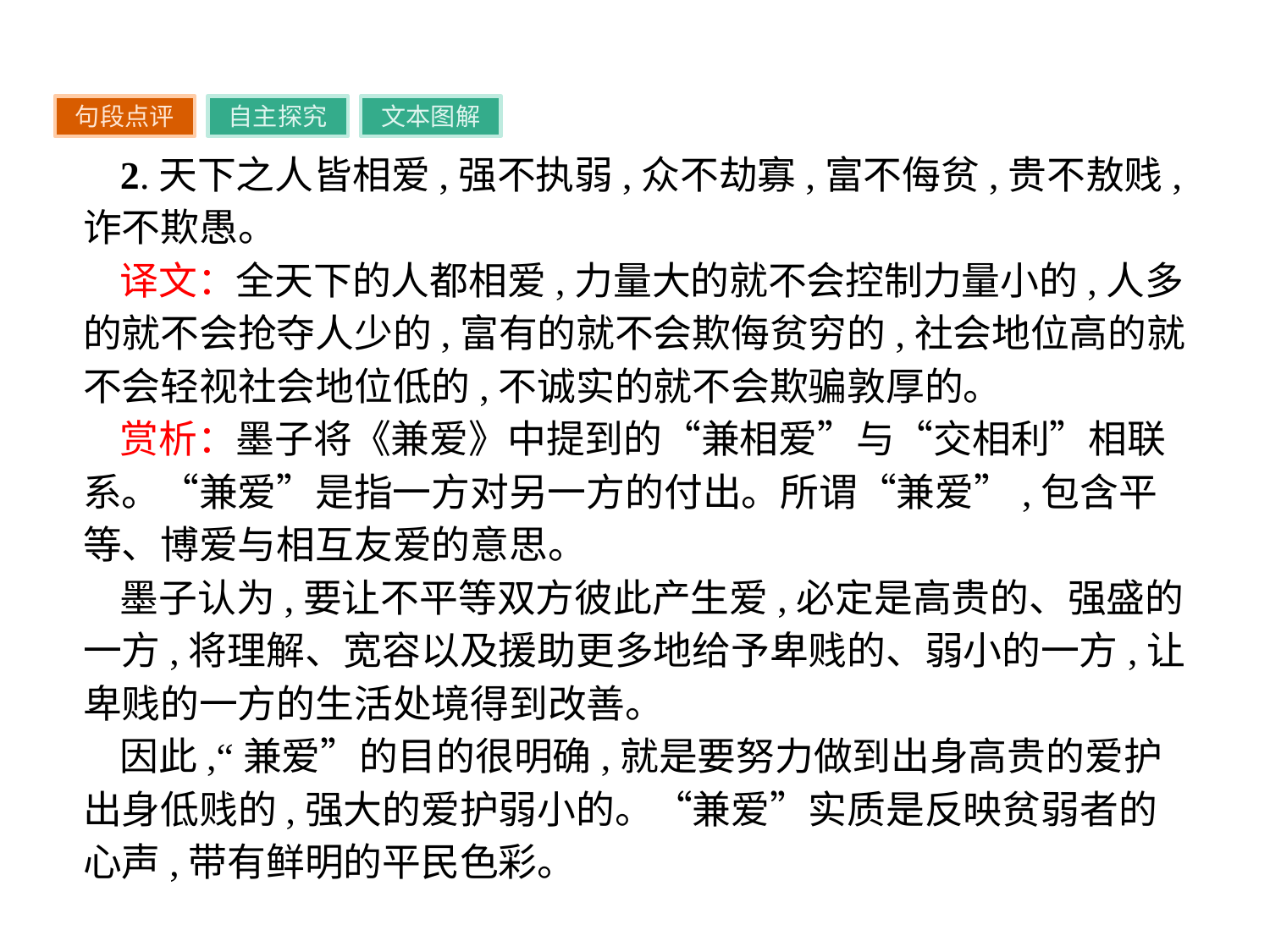

句段点评
自主探究
文本图解
2.天下之人皆相爱,强不执弱,众不劫寡,富不侮贫,贵不敖贱,诈不欺愚。
译文：全天下的人都相爱,力量大的就不会控制力量小的,人多的就不会抢夺人少的,富有的就不会欺侮贫穷的,社会地位高的就不会轻视社会地位低的,不诚实的就不会欺骗敦厚的。
赏析：墨子将《兼爱》中提到的“兼相爱”与“交相利”相联系。“兼爱”是指一方对另一方的付出。所谓“兼爱”,包含平等、博爱与相互友爱的意思。
墨子认为,要让不平等双方彼此产生爱,必定是高贵的、强盛的一方,将理解、宽容以及援助更多地给予卑贱的、弱小的一方,让卑贱的一方的生活处境得到改善。
因此,“兼爱”的目的很明确,就是要努力做到出身高贵的爱护出身低贱的,强大的爱护弱小的。“兼爱”实质是反映贫弱者的心声,带有鲜明的平民色彩。